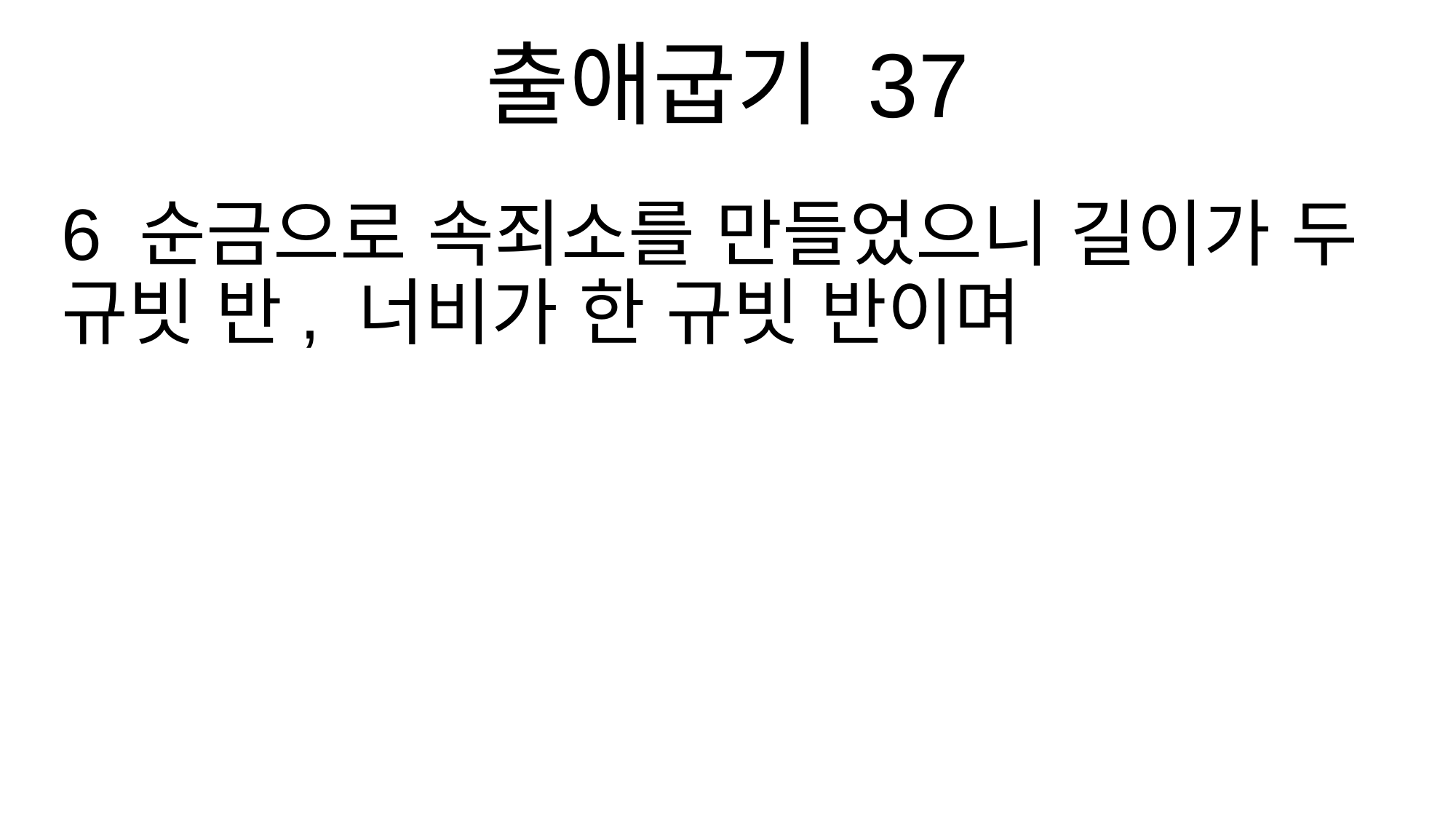

출애굽기 37
6 순금으로 속죄소를 만들었으니 길이가 두 규빗 반, 너비가 한 규빗 반이며